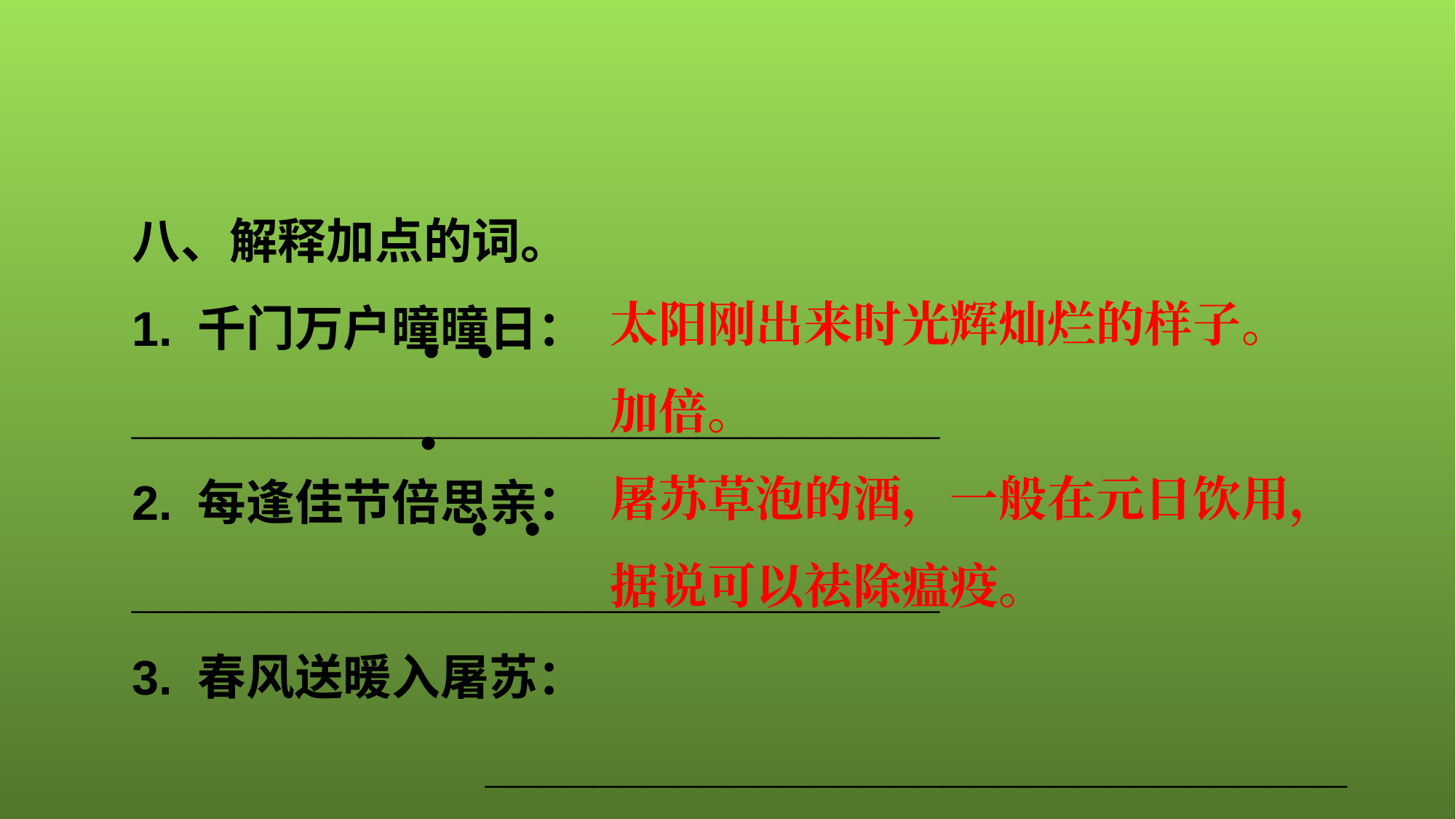

八、解释加点的词。
1. 千门万户曈曈日：______________________________
2. 每逢佳节倍思亲：______________________________
3. 春风送暖入屠苏：___________________________________________________________
太阳刚出来时光辉灿烂的样子。
加倍。
屠苏草泡的酒，一般在元日饮用，据说可以祛除瘟疫。
•   •
•
•   •